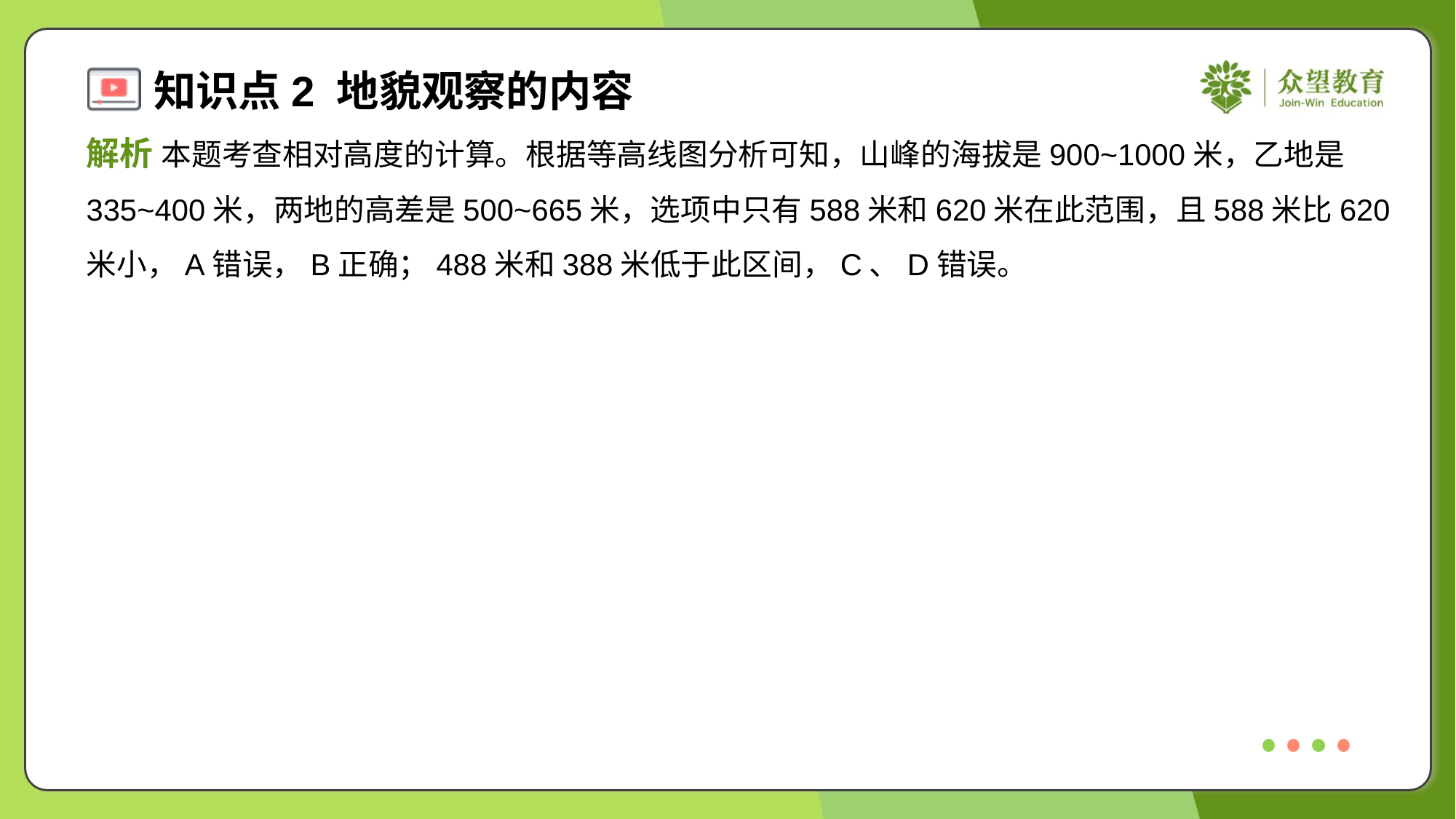

解析 本题考查相对高度的计算。根据等高线图分析可知，山峰的海拔是900~1000米，乙地是
335~400米，两地的高差是500~665米，选项中只有588米和620米在此范围，且588米比620
米小，A错误，B正确；488米和388米低于此区间，C、D错误。